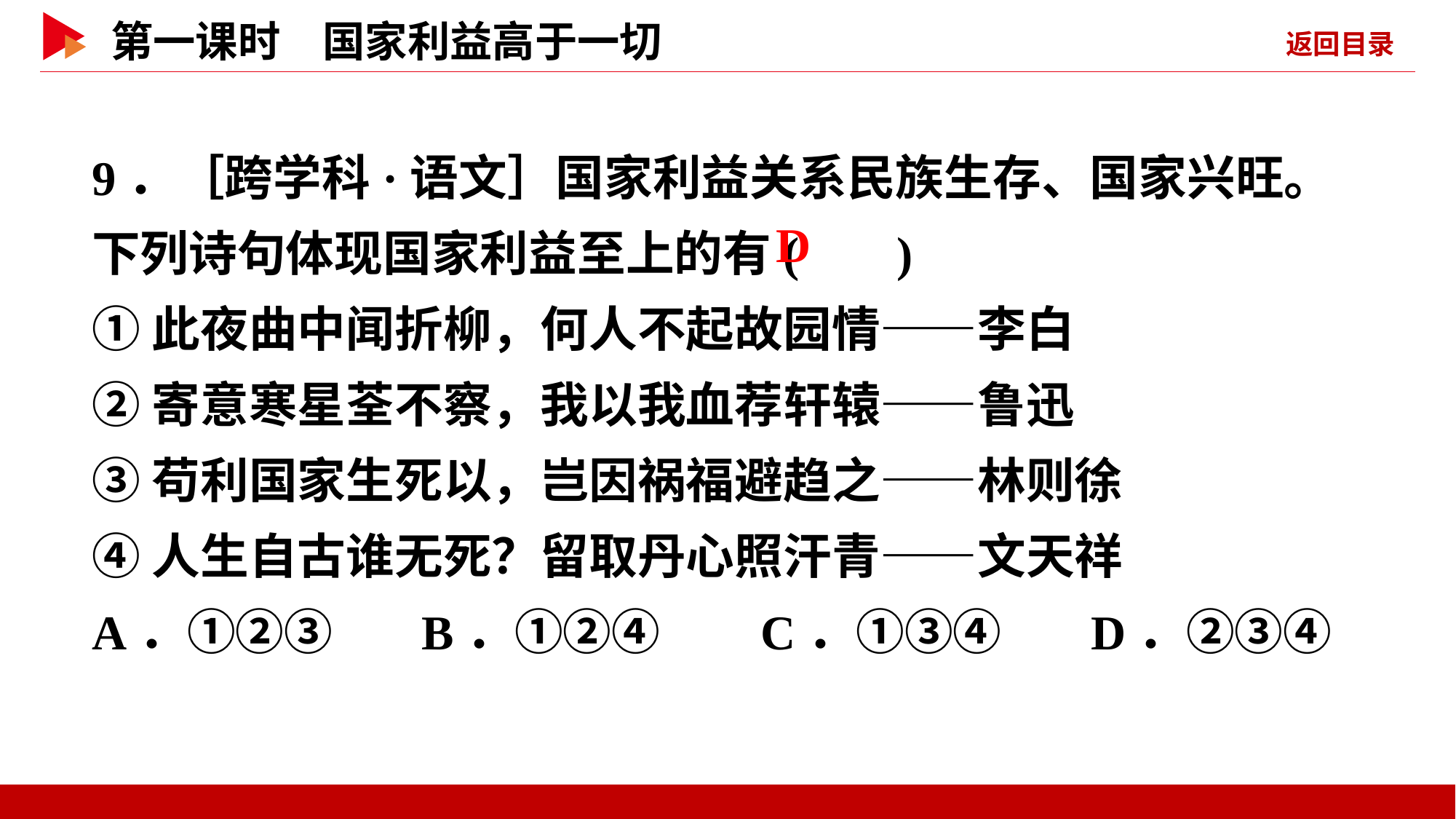

9．［跨学科·语文］国家利益关系民族生存、国家兴旺。下列诗句体现国家利益至上的有(        )
①此夜曲中闻折柳，何人不起故园情——李白
②寄意寒星荃不察，我以我血荐轩辕——鲁迅
③苟利国家生死以，岂因祸福避趋之——林则徐
④人生自古谁无死？留取丹心照汗青——文天祥
A．①②③       B．①②④        C．①③④       D．②③④
   D